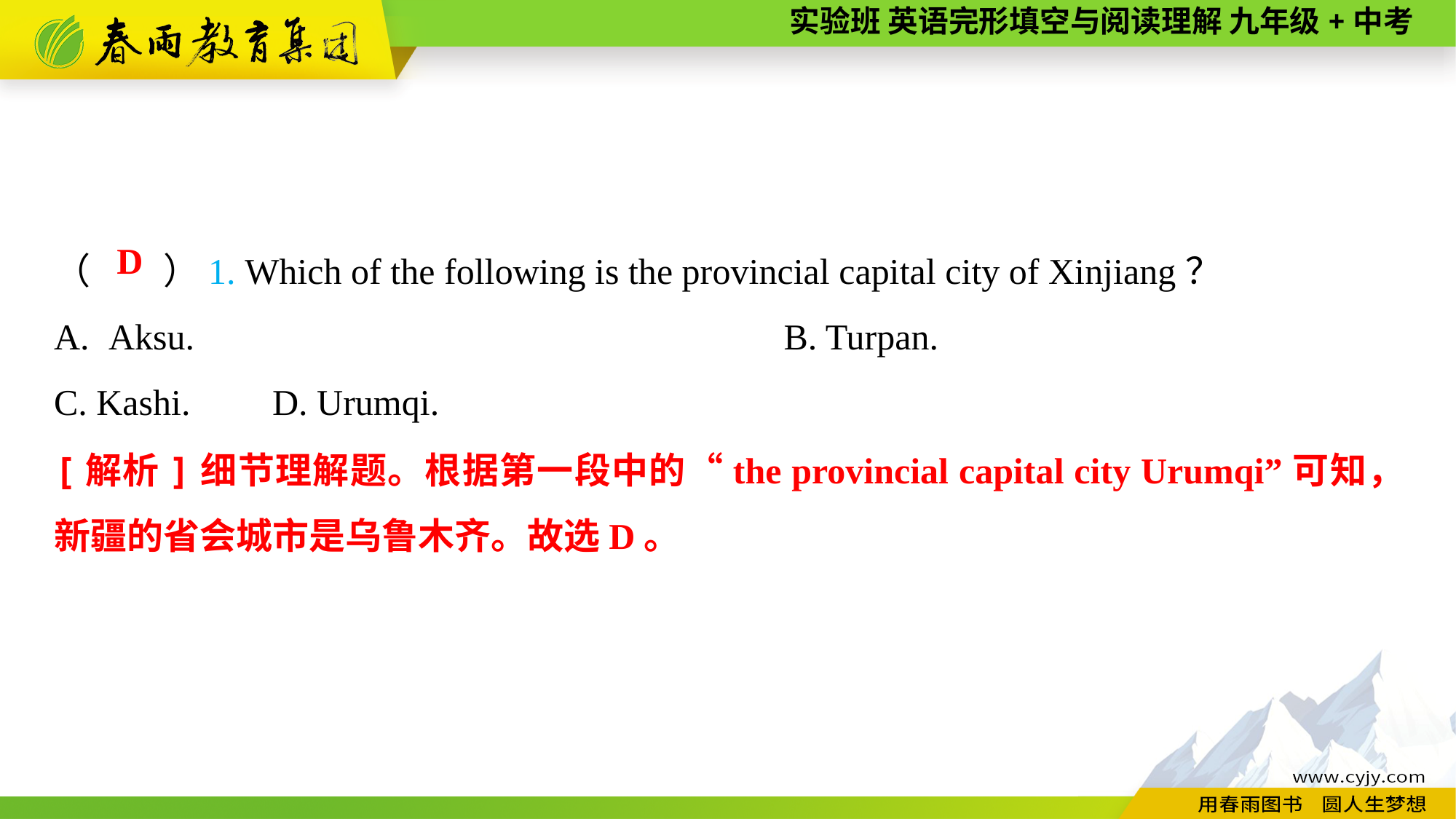

（　　）1. Which of the following is the provincial capital city of Xinjiang？
Aksu.	B. Turpan.
C. Kashi.	D. Urumqi.
D
[解析]细节理解题。根据第一段中的“the provincial capital city Urumqi”可知，新疆的省会城市是乌鲁木齐。故选D。